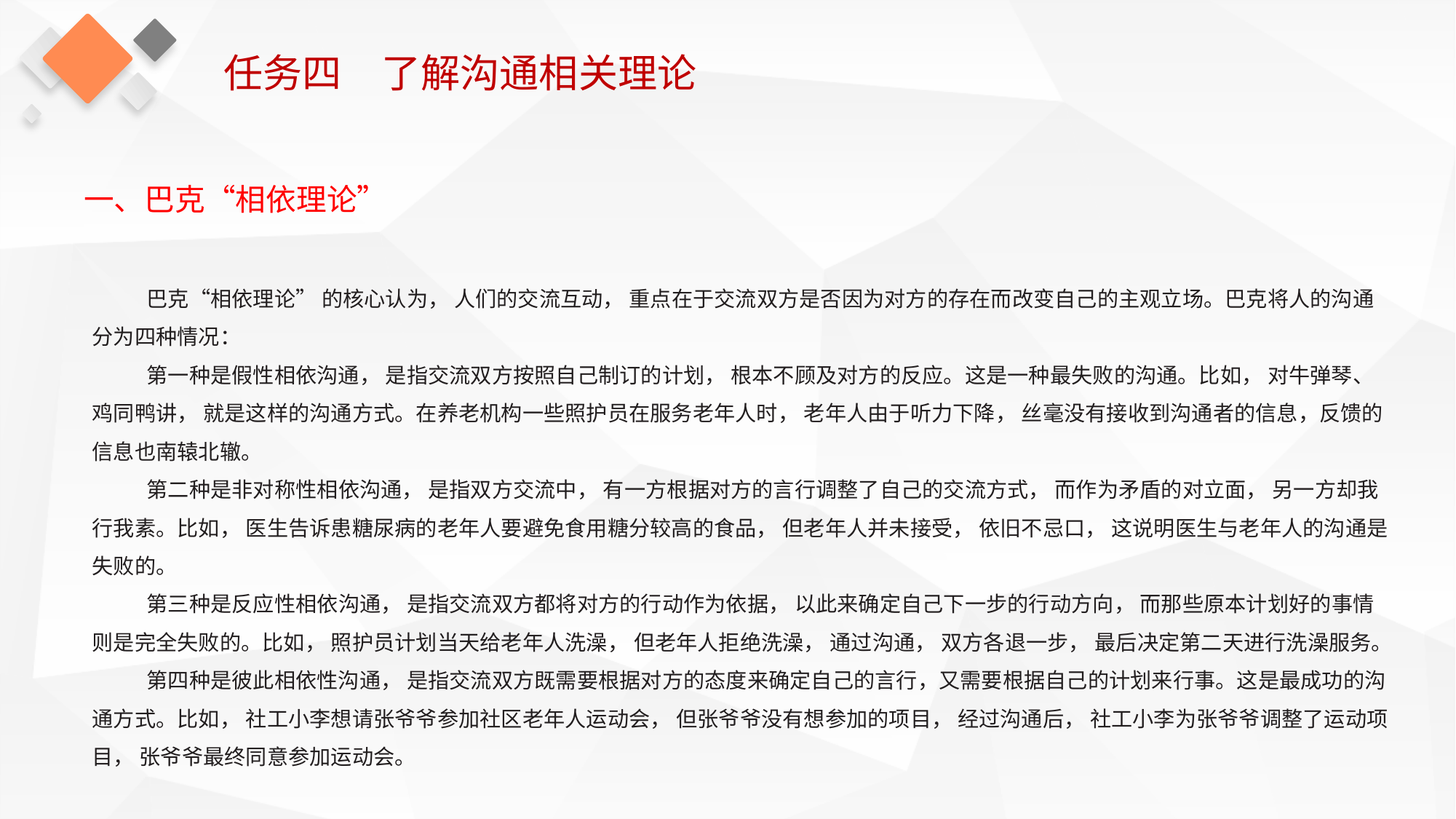

任务四　了解沟通相关理论
一、巴克“相依理论”
巴克“相依理论” 的核心认为， 人们的交流互动， 重点在于交流双方是否因为对方的存在而改变自己的主观立场。巴克将人的沟通分为四种情况：
第一种是假性相依沟通， 是指交流双方按照自己制订的计划， 根本不顾及对方的反应。这是一种最失败的沟通。比如， 对牛弹琴、鸡同鸭讲， 就是这样的沟通方式。在养老机构一些照护员在服务老年人时， 老年人由于听力下降， 丝毫没有接收到沟通者的信息，反馈的信息也南辕北辙。
第二种是非对称性相依沟通， 是指双方交流中， 有一方根据对方的言行调整了自己的交流方式， 而作为矛盾的对立面， 另一方却我行我素。比如， 医生告诉患糖尿病的老年人要避免食用糖分较高的食品， 但老年人并未接受， 依旧不忌口， 这说明医生与老年人的沟通是失败的。
第三种是反应性相依沟通， 是指交流双方都将对方的行动作为依据， 以此来确定自己下一步的行动方向， 而那些原本计划好的事情则是完全失败的。比如， 照护员计划当天给老年人洗澡， 但老年人拒绝洗澡， 通过沟通， 双方各退一步， 最后决定第二天进行洗澡服务。
第四种是彼此相依性沟通， 是指交流双方既需要根据对方的态度来确定自己的言行，又需要根据自己的计划来行事。这是最成功的沟通方式。比如， 社工小李想请张爷爷参加社区老年人运动会， 但张爷爷没有想参加的项目， 经过沟通后， 社工小李为张爷爷调整了运动项目， 张爷爷最终同意参加运动会。